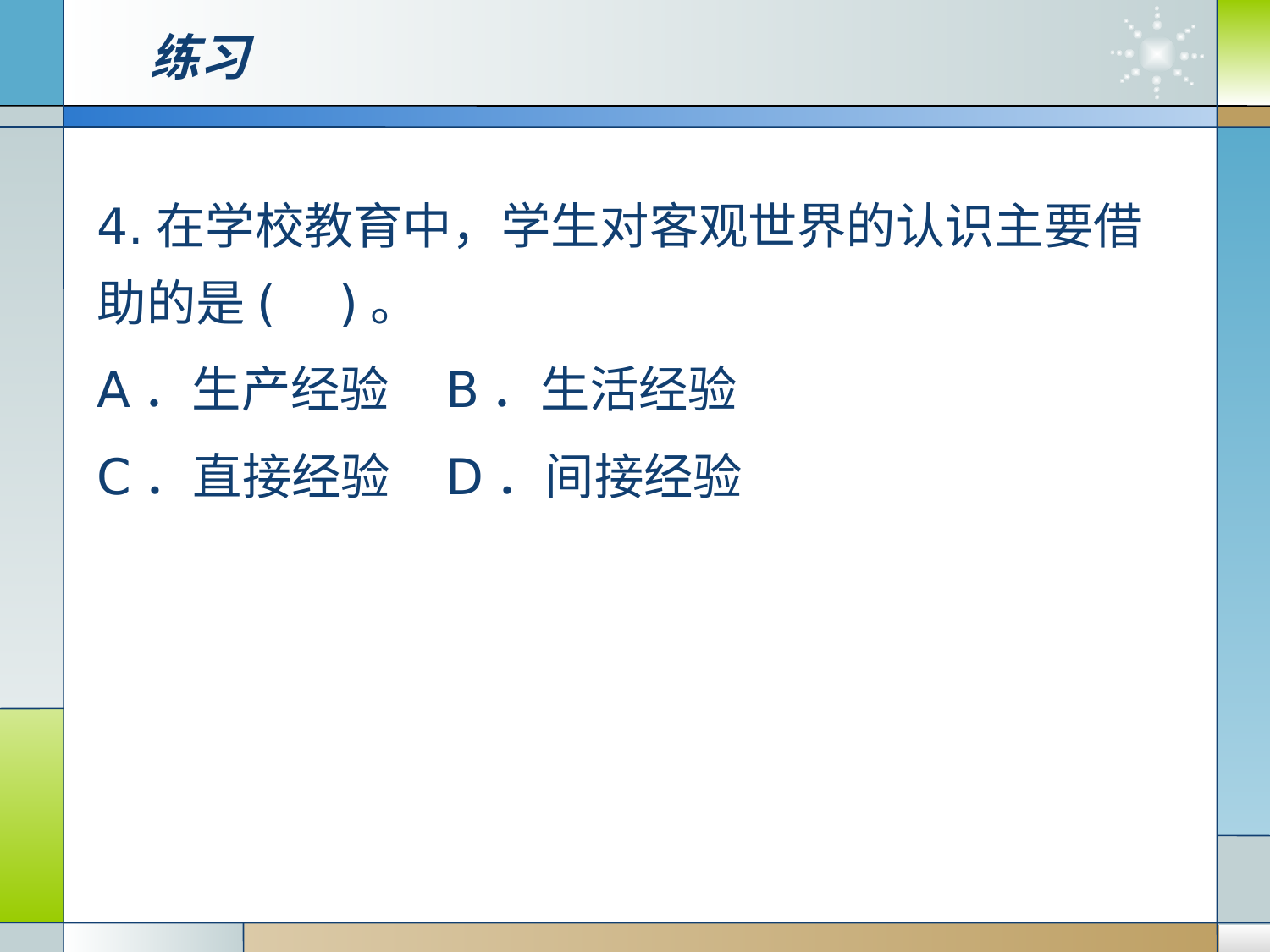

# 练习
4.在学校教育中，学生对客观世界的认识主要借助的是(    )。
A．生产经验    B．生活经验
C．直接经验    D．间接经验